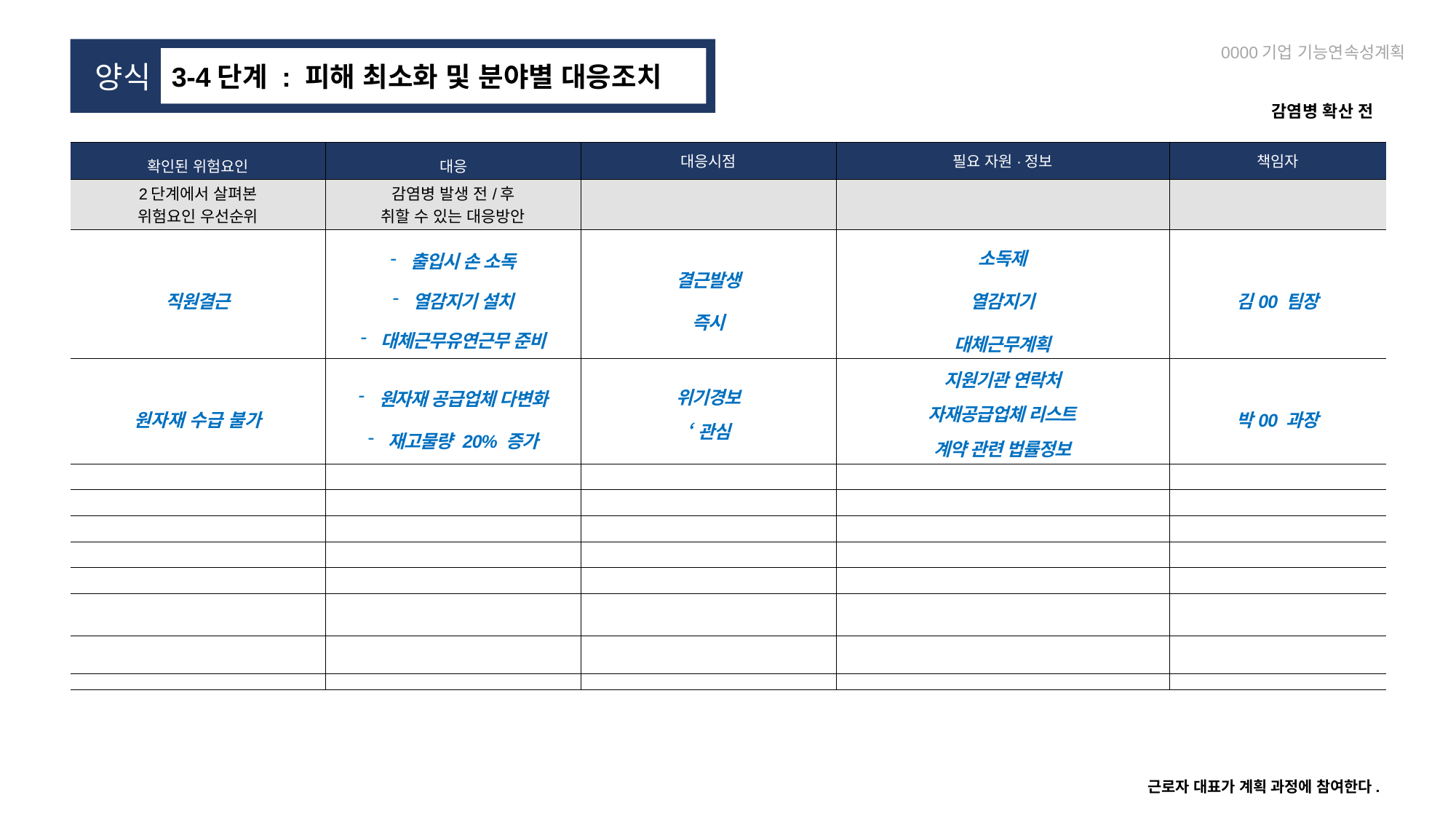

0000기업 기능연속성계획
 양식
3-4단계 : 피해 최소화 및 분야별 대응조치
감염병 확산 전
| 확인된 위험요인 | 대응 | 대응시점 | 필요 자원·정보 | 책임자 |
| --- | --- | --- | --- | --- |
| 2단계에서 살펴본 위험요인 우선순위 | 감염병 발생 전/후 취할 수 있는 대응방안 |  |  |  |
| 직원결근 | 출입시 손 소독 열감지기 설치 대체근무유연근무 준비 | 결근발생 즉시 | 소독제 열감지기 대체근무계획 | 김00 팀장 |
| 원자재 수급 불가 | 원자재 공급업체 다변화 재고물량 20% 증가 | 위기경보 ‘관심 | 지원기관 연락처 자재공급업체 리스트 계약 관련 법률정보 | 박00 과장 |
|  |  |  |  |  |
|  |  |  |  |  |
|  |  |  |  |  |
|  |  |  |  |  |
|  |  |  |  |  |
|  |  |  |  |  |
|  |  |  |  |  |
|  |  |  |  |  |
근로자 대표가 계획 과정에 참여한다.